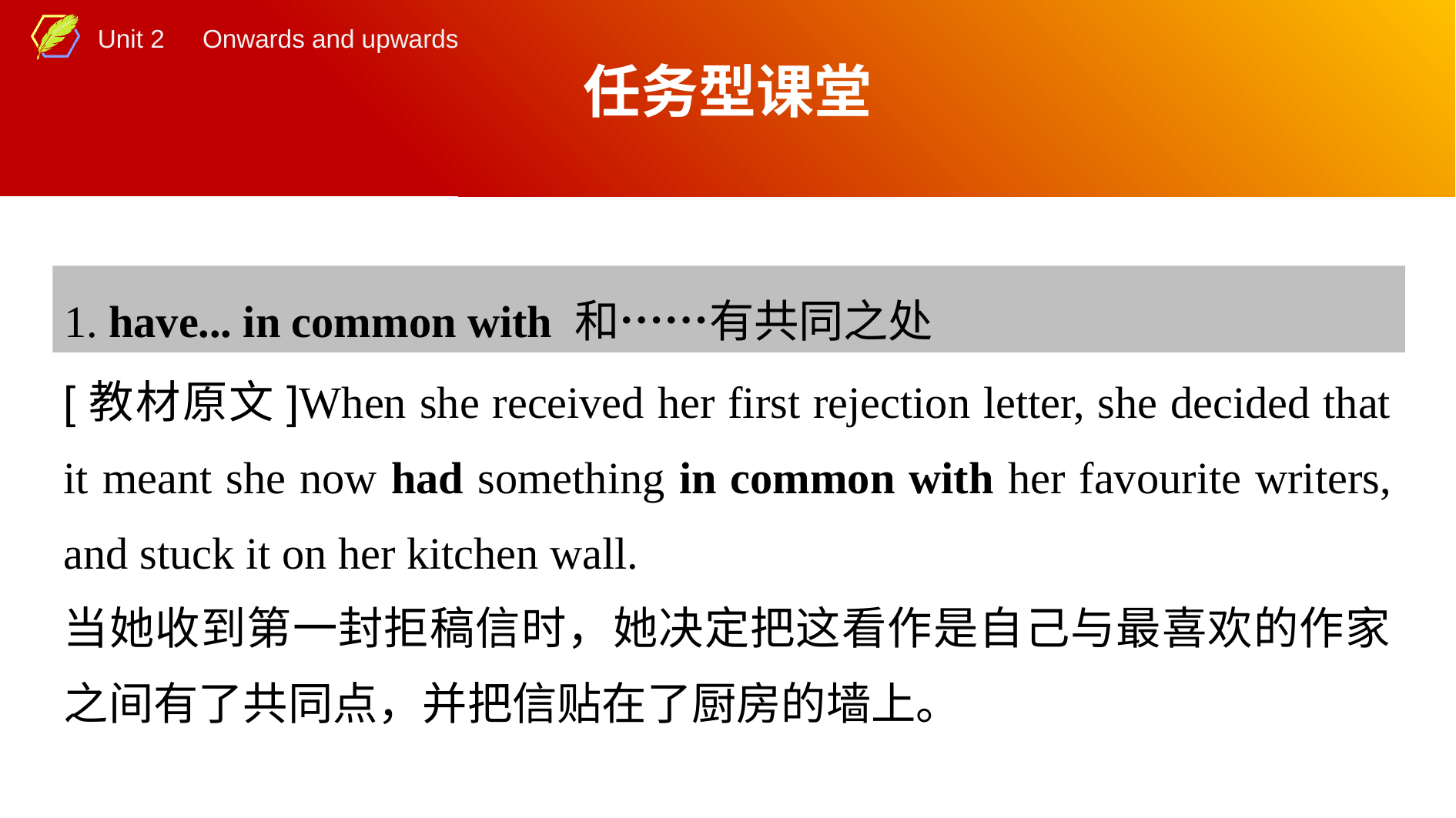

任务型课堂
1. have... in common with 和……有共同之处
[教材原文]When she received her first rejection letter, she decided that it meant she now had something in common with her favourite writers, and stuck it on her kitchen wall.
当她收到第一封拒稿信时，她决定把这看作是自己与最喜欢的作家之间有了共同点，并把信贴在了厨房的墙上。